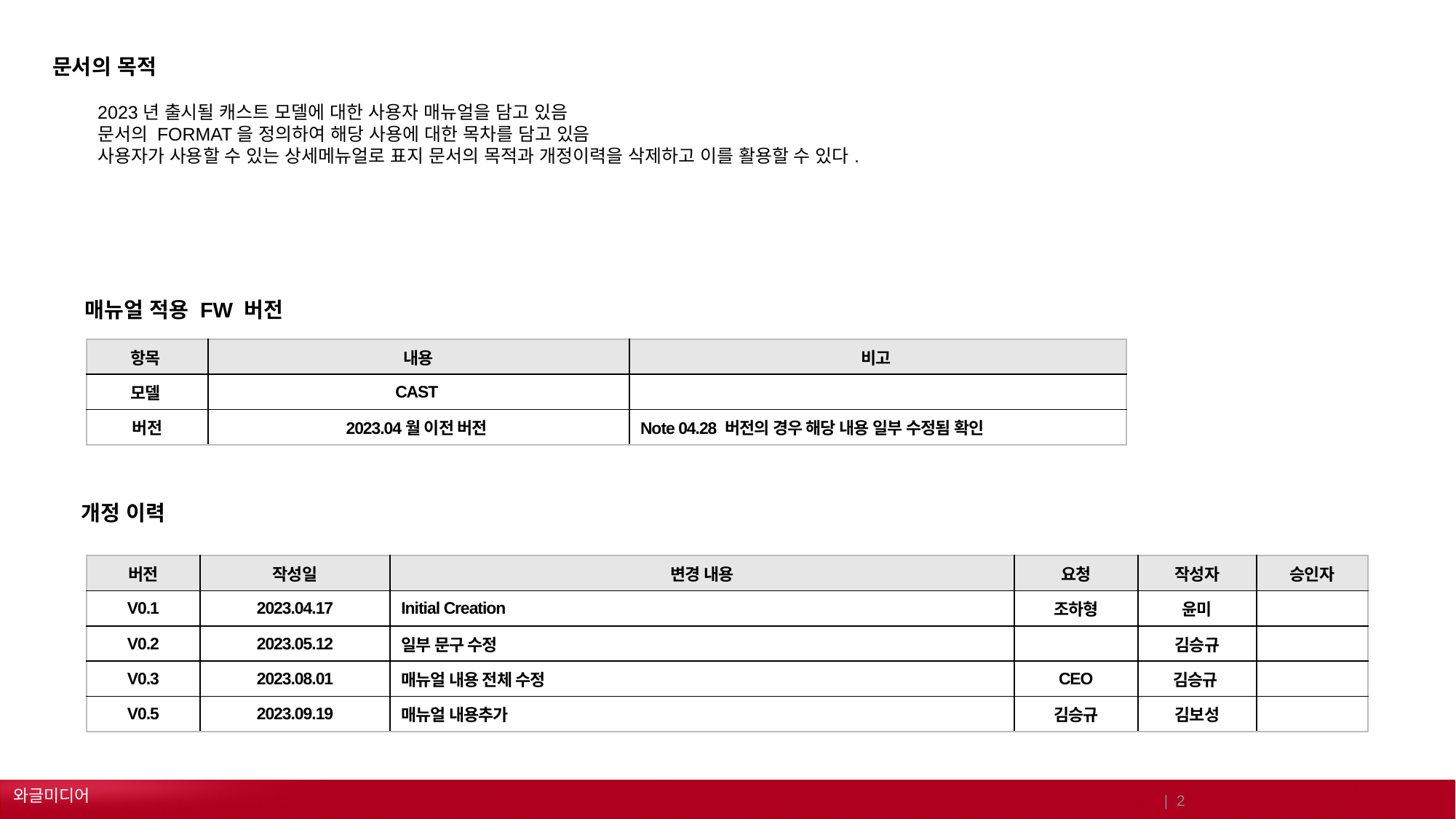

문서의 목적
2023년 출시될 캐스트 모델에 대한 사용자 매뉴얼을 담고 있음
문서의 FORMAT을 정의하여 해당 사용에 대한 목차를 담고 있음
사용자가 사용할 수 있는 상세메뉴얼로 표지 문서의 목적과 개정이력을 삭제하고 이를 활용할 수 있다.
매뉴얼 적용 FW 버전
| 항목 | 내용 | 비고 |
| --- | --- | --- |
| 모델 | CAST |  |
| 버전 | 2023.04월 이전 버전 | Note 04.28 버전의 경우 해당 내용 일부 수정됨 확인 |
개정 이력
| 버전 | 작성일 | 변경 내용 | 요청 | 작성자 | 승인자 |
| --- | --- | --- | --- | --- | --- |
| V0.1 | 2023.04.17 | Initial Creation | 조하형 | 윤미 |  |
| V0.2 | 2023.05.12 | 일부 문구 수정 |  | 김승규 |  |
| V0.3 | 2023.08.01 | 매뉴얼 내용 전체 수정 | CEO | 김승규 |  |
| V0.5 | 2023.09.19 | 매뉴얼 내용추가 | 김승규 | 김보성 |  |